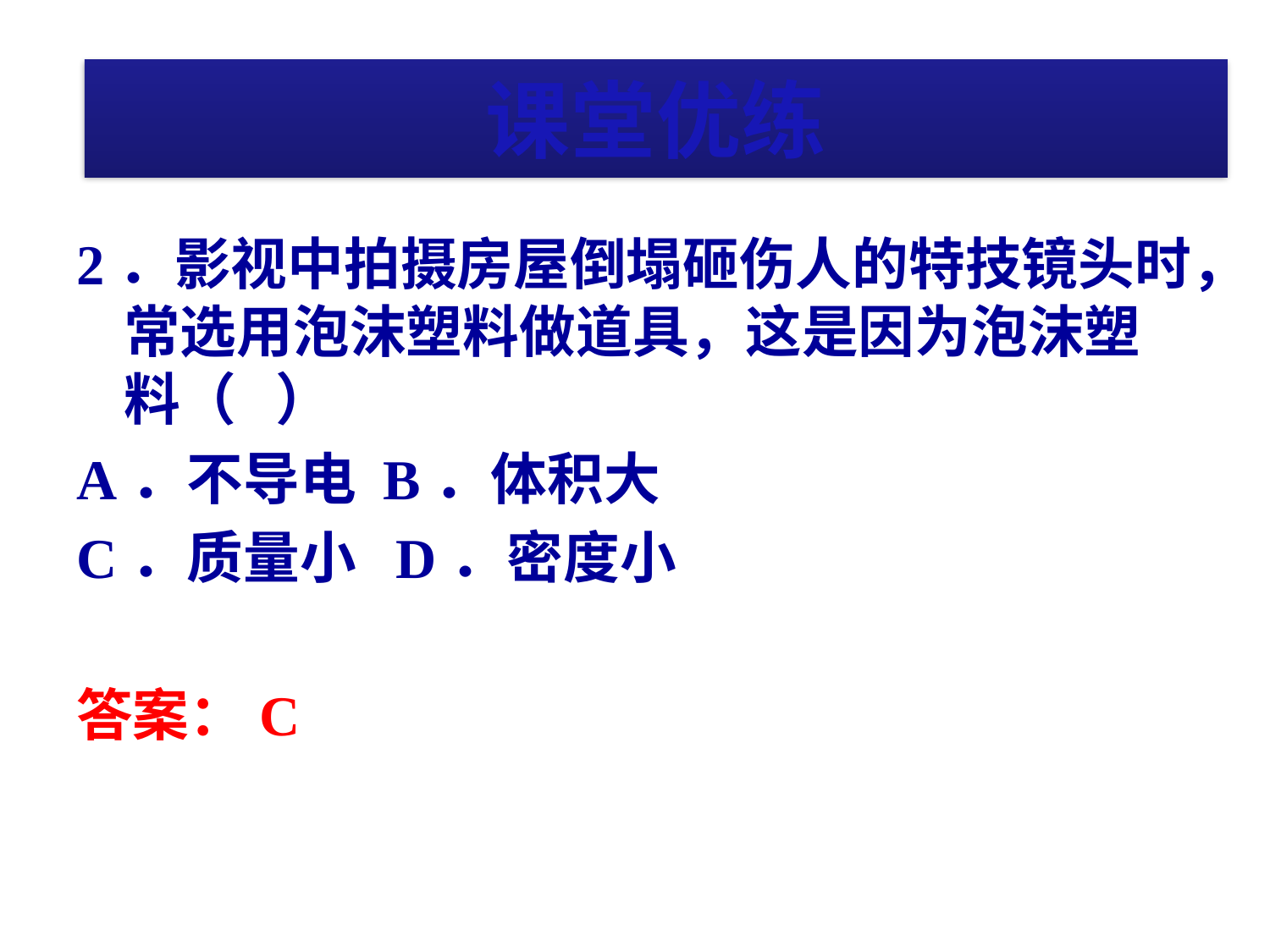

# 课堂优练
课堂优练
2．影视中拍摄房屋倒塌砸伤人的特技镜头时，常选用泡沫塑料做道具，这是因为泡沫塑料（   ）
A．不导电 B．体积大
C．质量小  D．密度小

答案：C